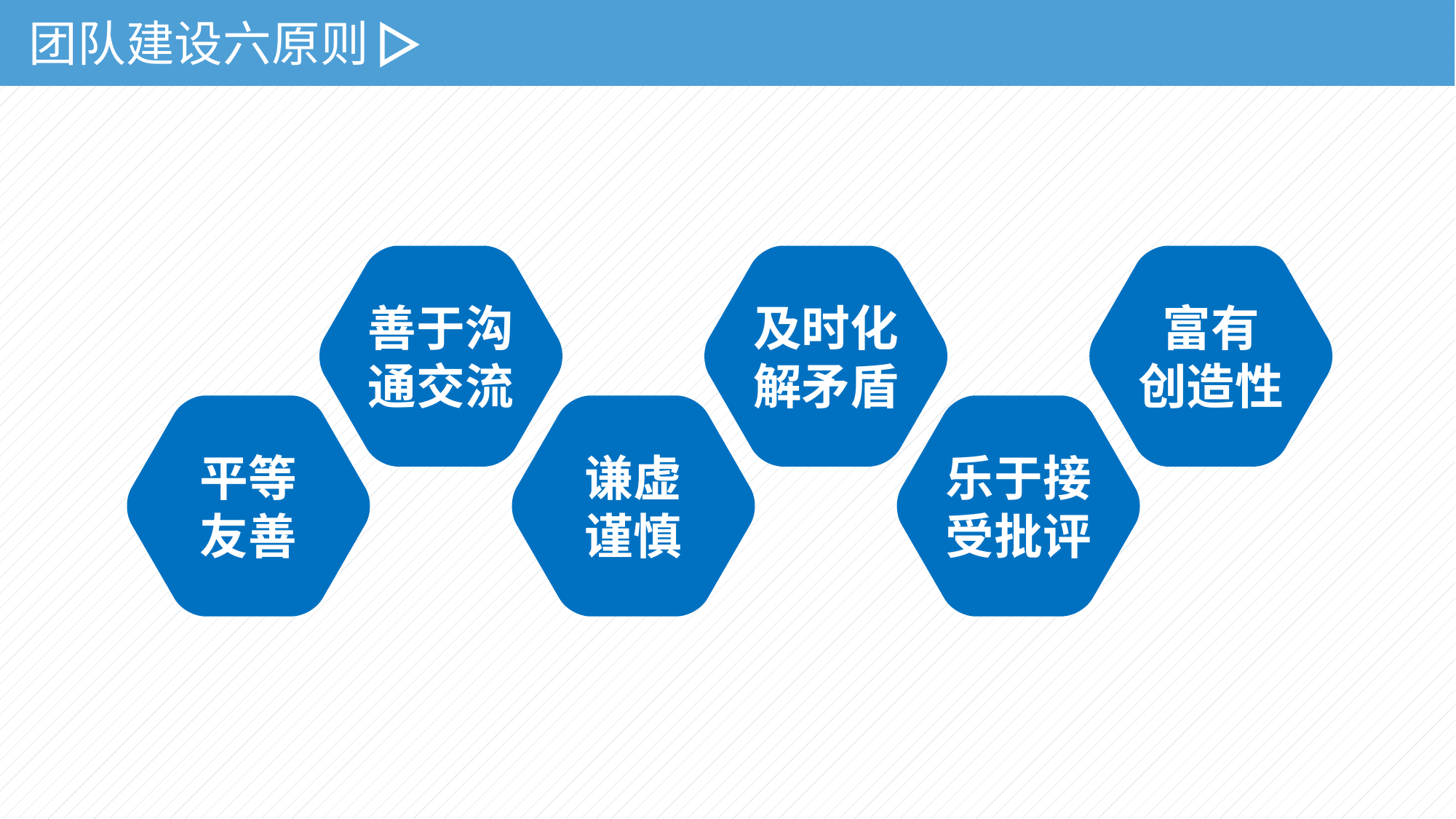

团队建设六原则

善于沟
通交流
及时化
解矛盾
富有
创造性
平等
友善
谦虚
谨慎
乐于接
受批评